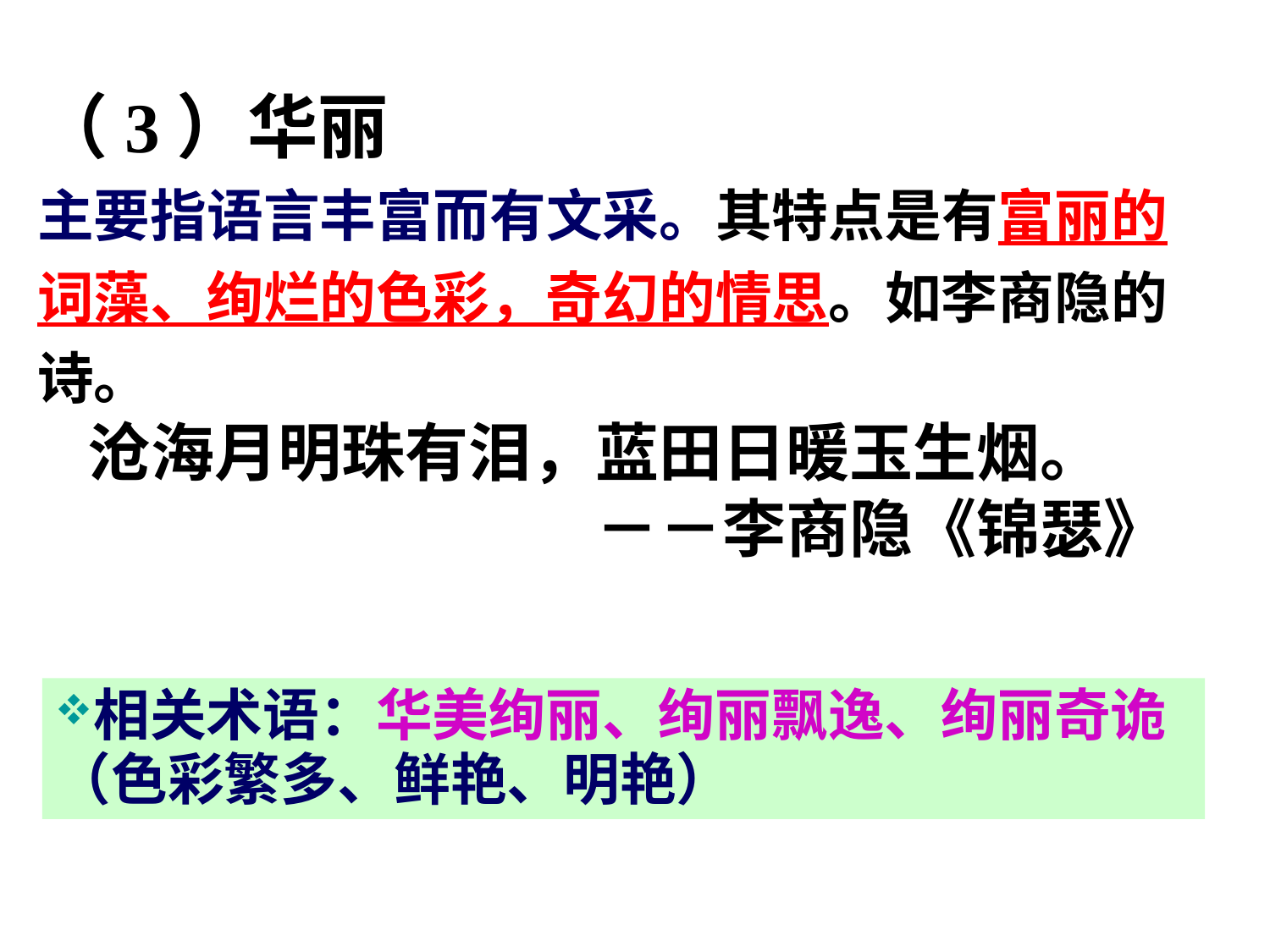

（3）华丽
主要指语言丰富而有文采。其特点是有富丽的词藻、绚烂的色彩，奇幻的情思。如李商隐的诗。
沧海月明珠有泪，蓝田日暖玉生烟。
　　　　　　　　－－李商隐《锦瑟》
相关术语：华美绚丽、绚丽飘逸、绚丽奇诡（色彩繁多、鲜艳、明艳）